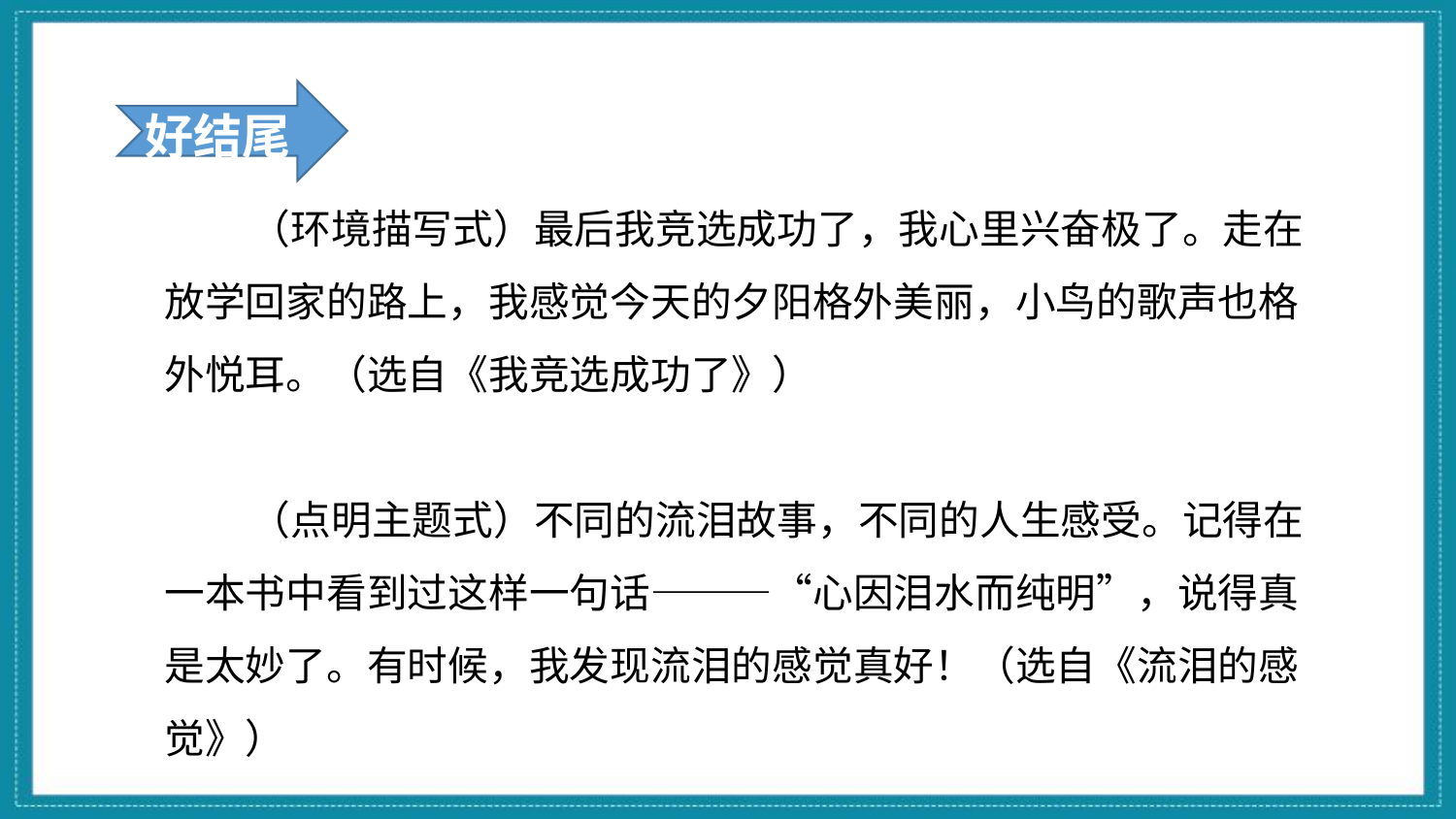

好结尾
（环境描写式）最后我竞选成功了，我心里兴奋极了。走在放学回家的路上，我感觉今天的夕阳格外美丽，小鸟的歌声也格外悦耳。（选自《我竞选成功了》）

（点明主题式）不同的流泪故事，不同的人生感受。记得在一本书中看到过这样一句话———“心因泪水而纯明”，说得真是太妙了。有时候，我发现流泪的感觉真好！（选自《流泪的感觉》）